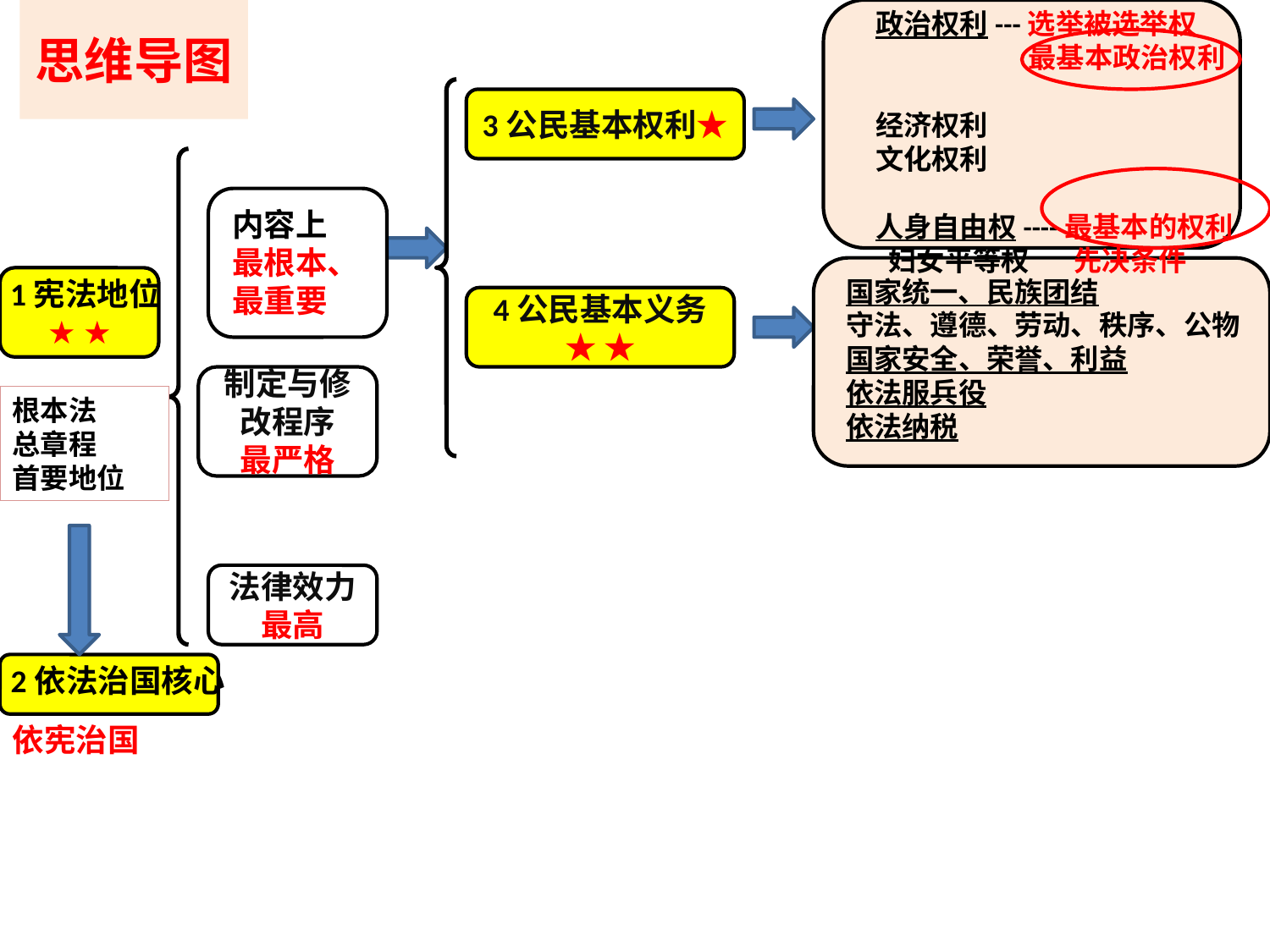

# 思维导图

政治权利---选举被选举权
                       最基本政治权利
经济权利
文化权利

人身自由权----最基本的权利
 妇女平等权       先决条件

3公民基本权利★

内容上
最根本、
最重要

★ ★
1宪法地位
国家统一、民族团结
守法、遵德、劳动、秩序、公物国家安全、荣誉、利益
依法服兵役
依法纳税

4公民基本义务★ ★

制定与修改程序
最严格

根本法
总章程
首要地位

法律效力
最高

2依法治国核心
依宪治国